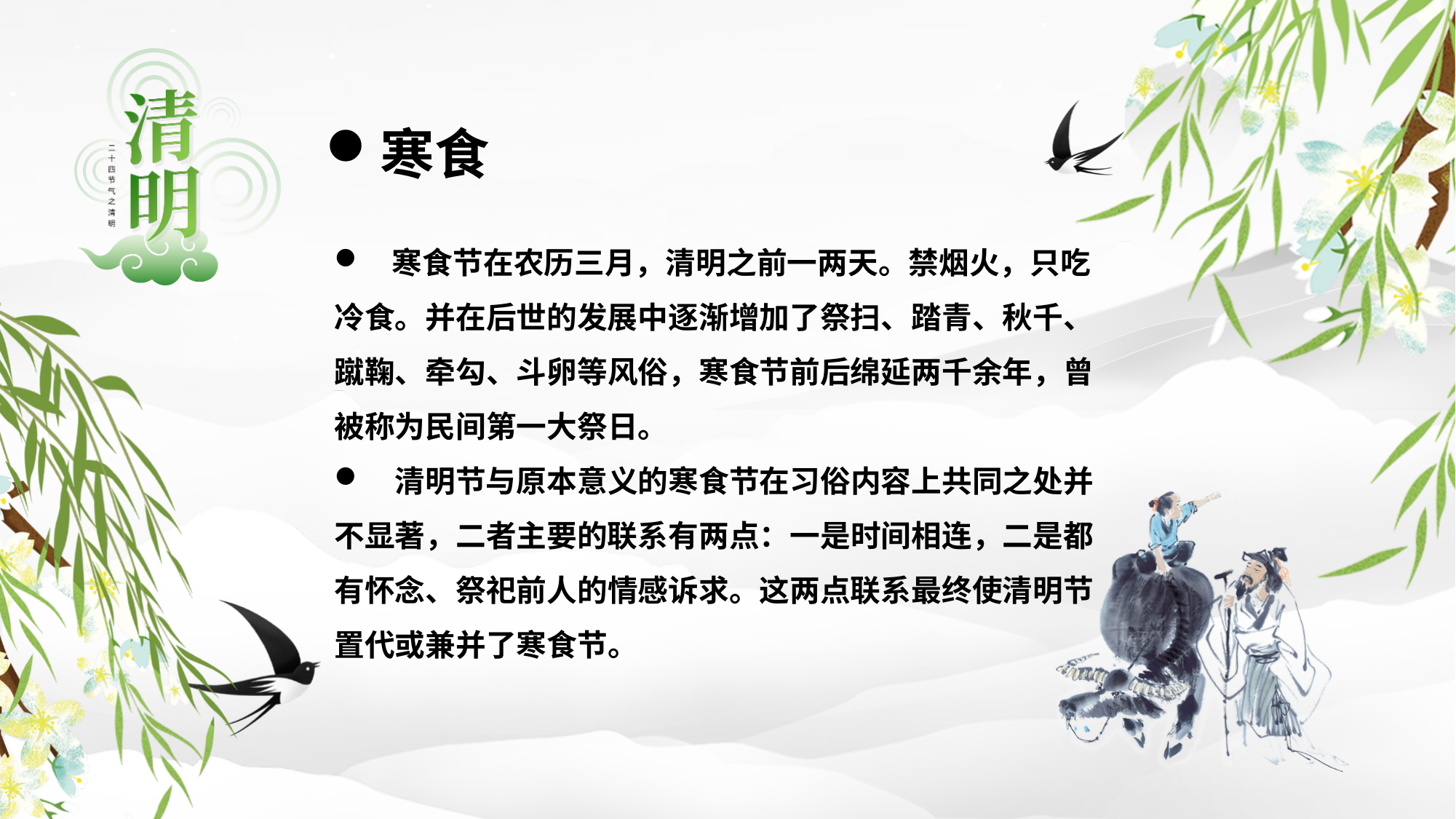

寒食

   寒食节在农历三月，清明之前一两天。禁烟火，只吃冷食。并在后世的发展中逐渐增加了祭扫、踏青、秋千、蹴鞠、牵勾、斗卵等风俗，寒食节前后绵延两千余年，曾被称为民间第一大祭日。
　清明节与原本意义的寒食节在习俗内容上共同之处并不显著，二者主要的联系有两点：一是时间相连，二是都有怀念、祭祀前人的情感诉求。这两点联系最终使清明节置代或兼并了寒食节。